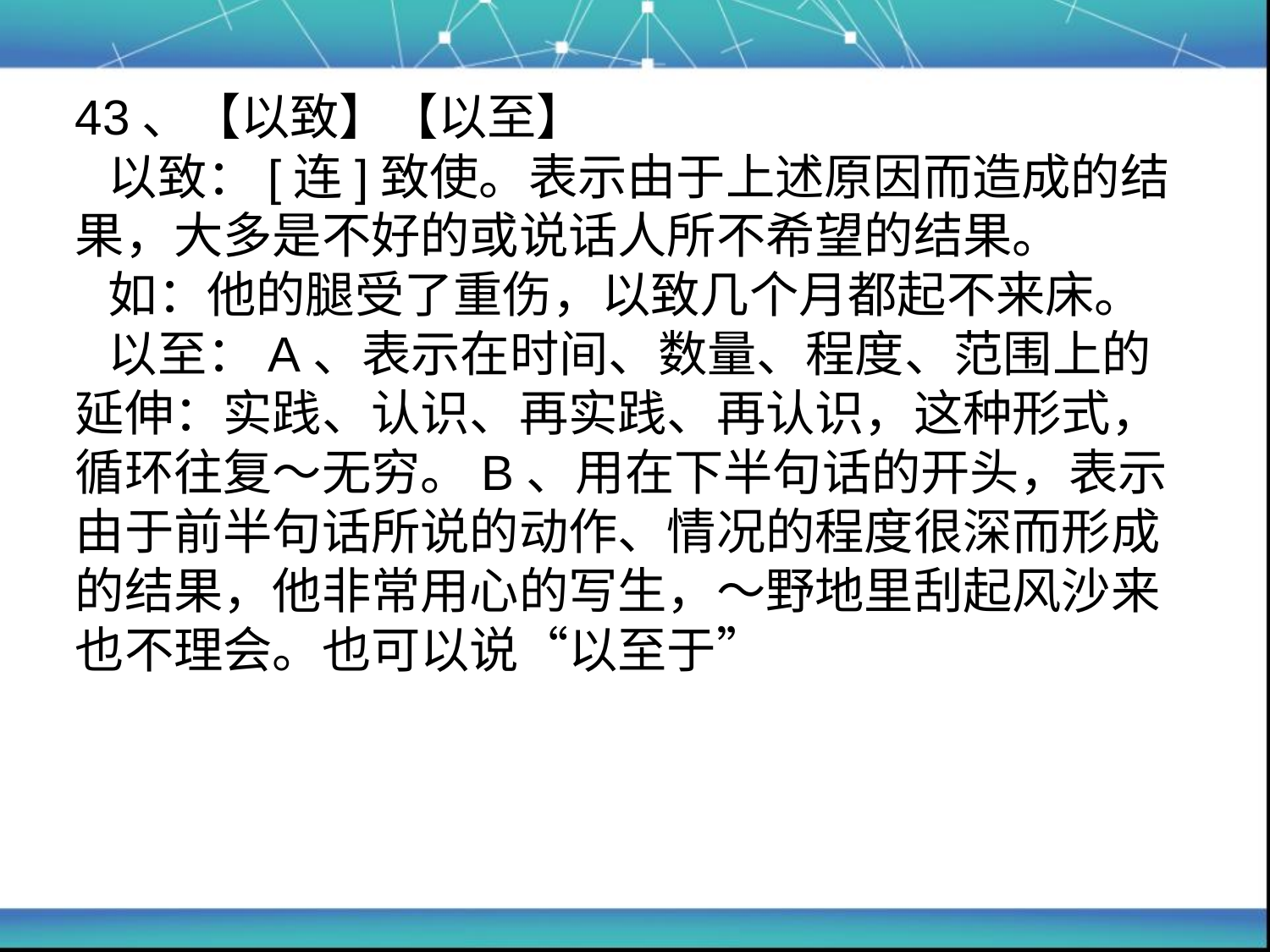

# 43、【以致】【以至】 以致：[连]致使。表示由于上述原因而造成的结果，大多是不好的或说话人所不希望的结果。 如：他的腿受了重伤，以致几个月都起不来床。 以至：A、表示在时间、数量、程度、范围上的延伸：实践、认识、再实践、再认识，这种形式，循环往复～无穷。B、用在下半句话的开头，表示由于前半句话所说的动作、情况的程度很深而形成的结果，他非常用心的写生，～野地里刮起风沙来也不理会。也可以说“以至于”